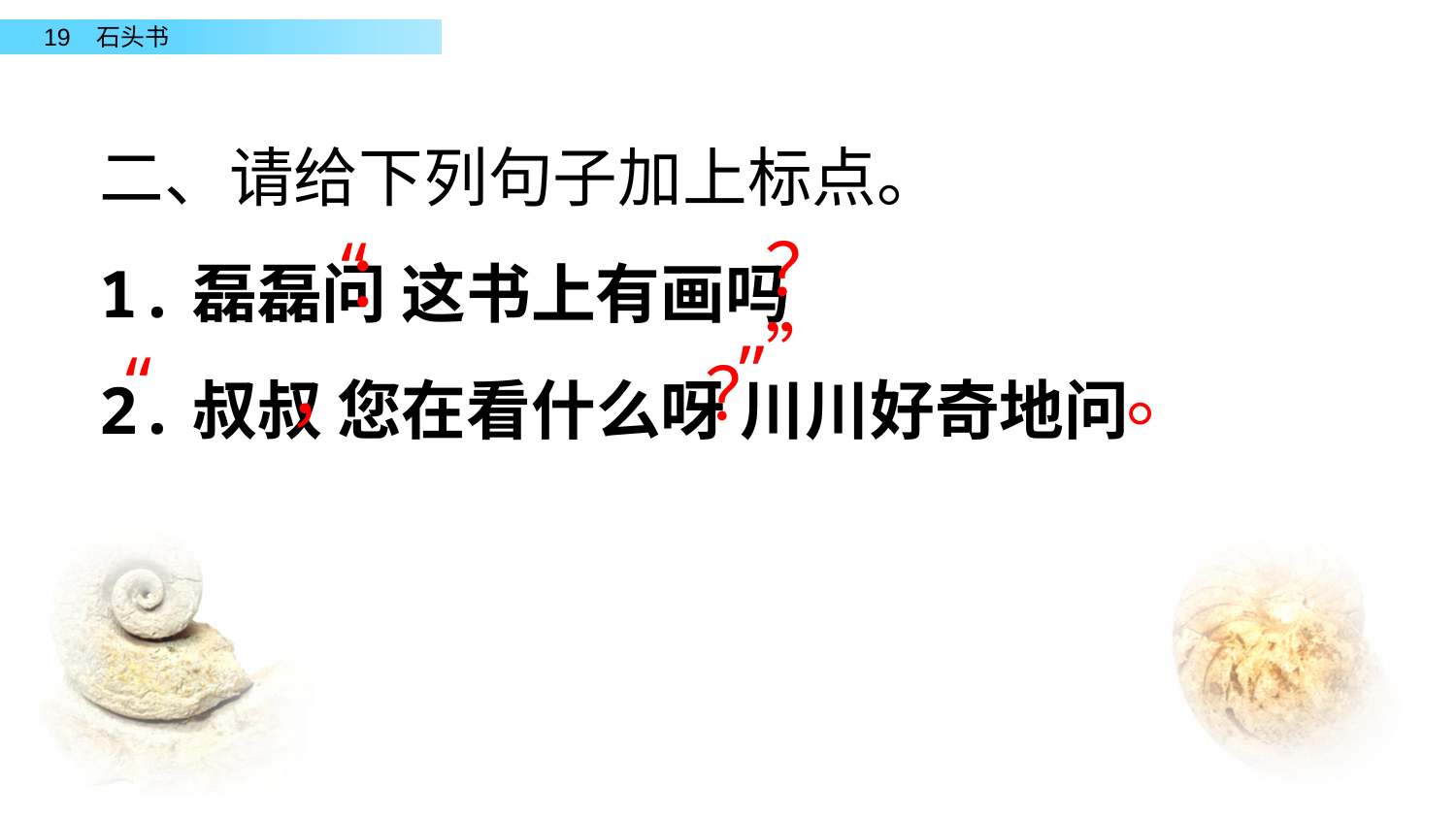

二、请给下列句子加上标点。
1.磊磊问 这书上有画吗
2.叔叔 您在看什么呀 川川好奇地问
“
？”
：
”
“
，
？
。